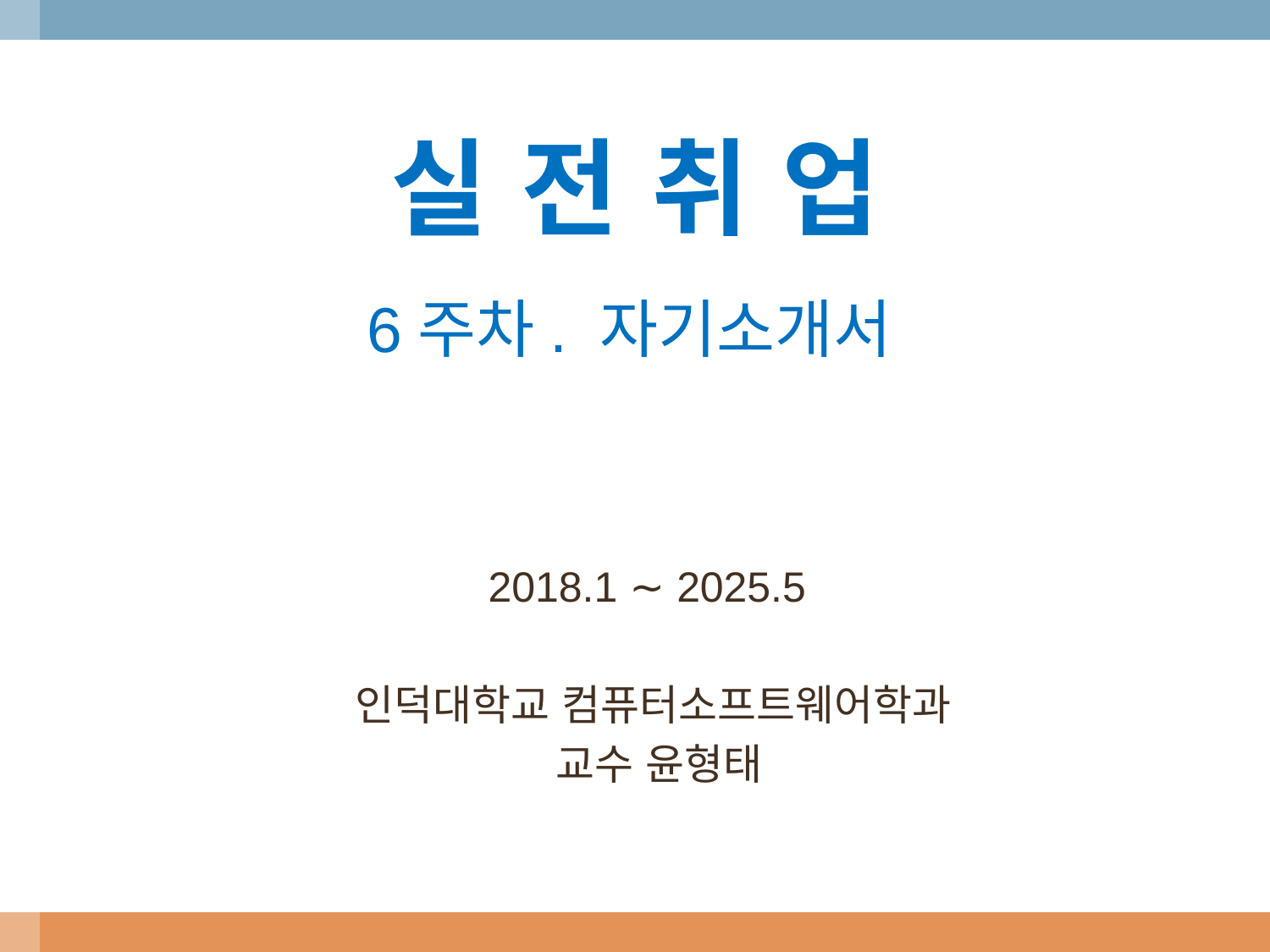

# 실 전 취 업
6주차. 자기소개서
2018.1 ∼ 2025.5

인덕대학교 컴퓨터소프트웨어학과
교수 윤형태